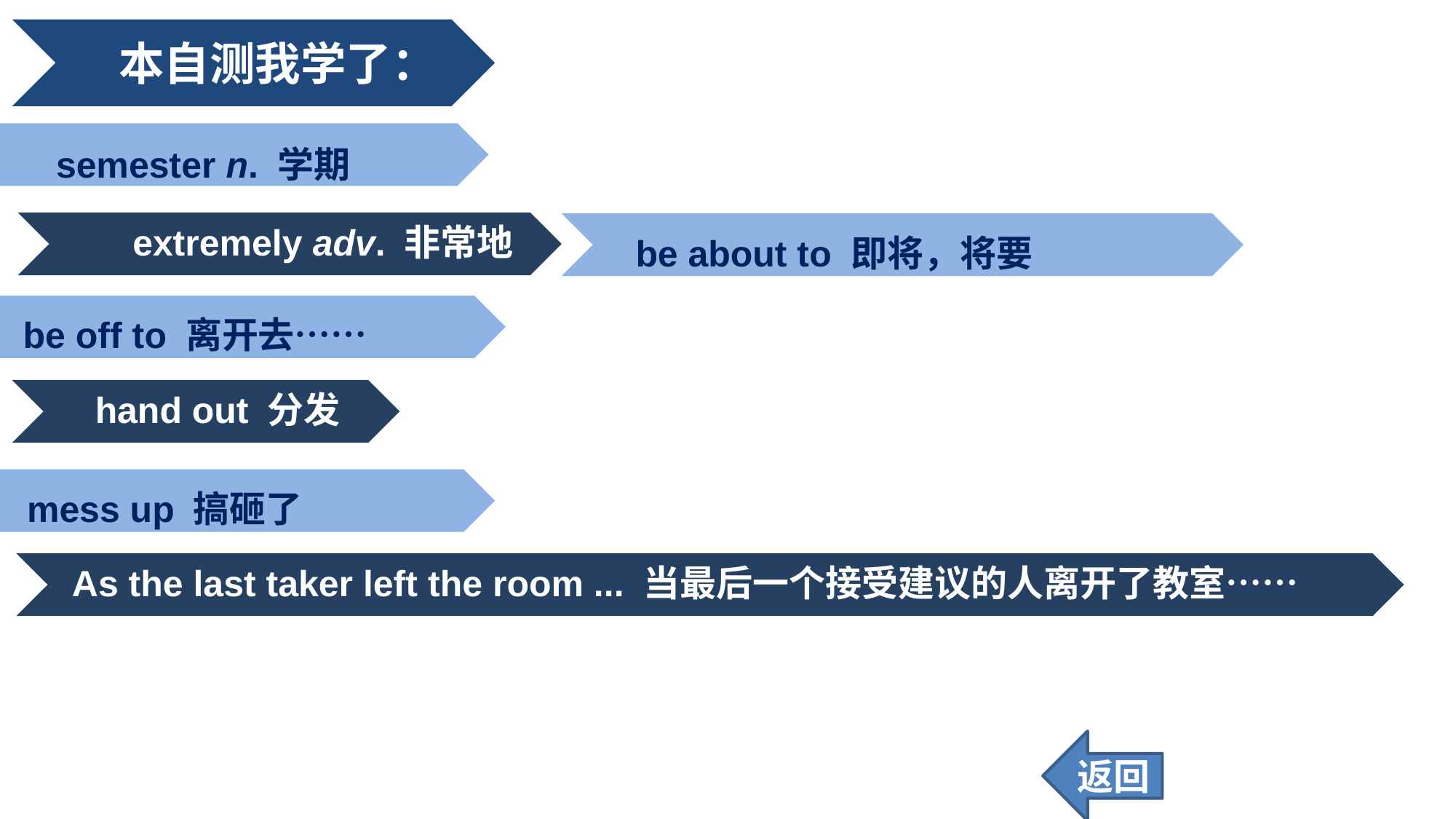

本自测我学了：
semester n. 学期

be about to 即将，将要

extremely adv. 非常地
be off to 离开去……

hand out 分发
mess up 搞砸了

As the last taker left the room ... 当最后一个接受建议的人离开了教室……
返回
25